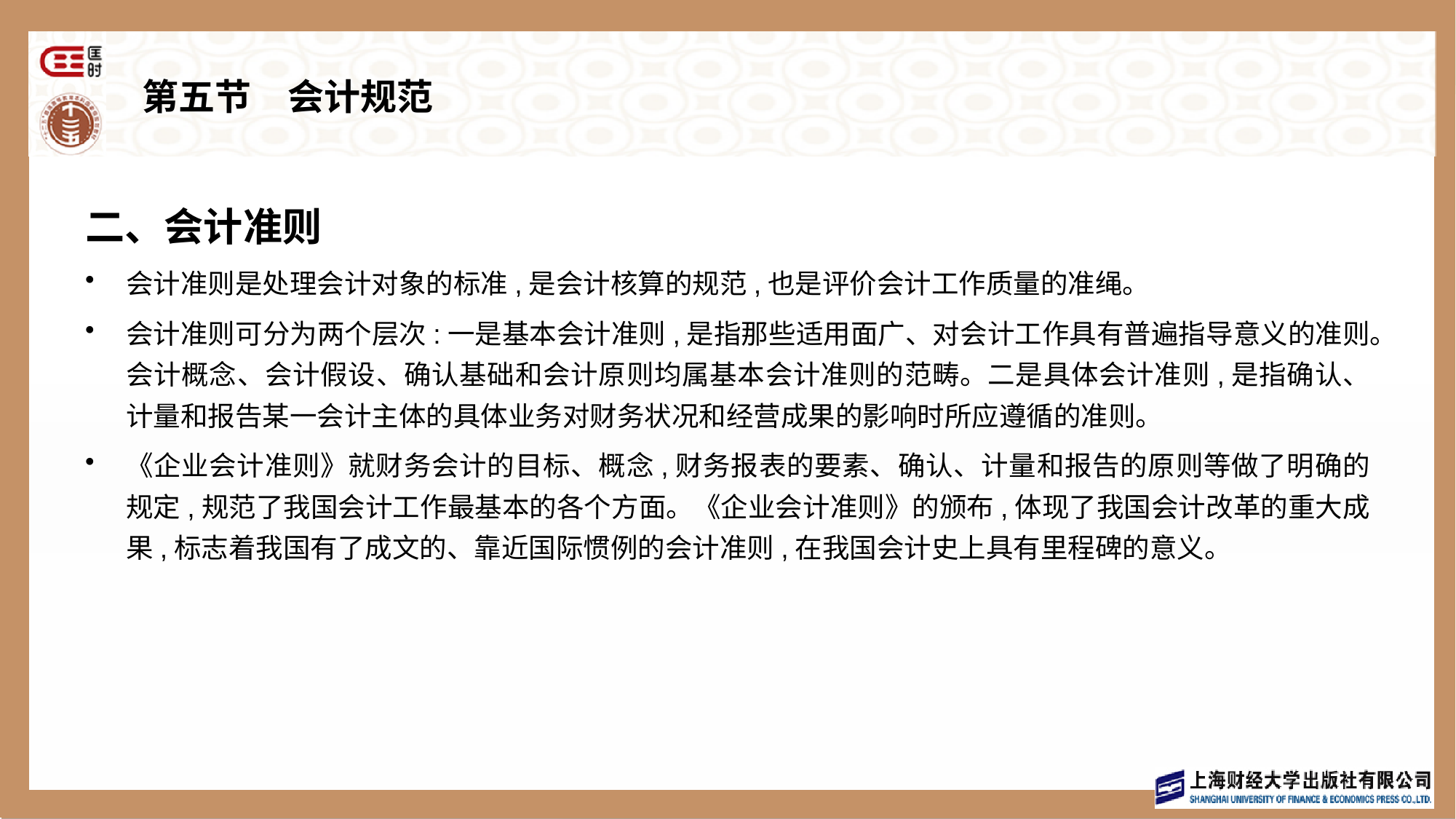

# 第五节　会计规范
二、会计准则
会计准则是处理会计对象的标准,是会计核算的规范,也是评价会计工作质量的准绳。
会计准则可分为两个层次:一是基本会计准则,是指那些适用面广、对会计工作具有普遍指导意义的准则。会计概念、会计假设、确认基础和会计原则均属基本会计准则的范畴。二是具体会计准则,是指确认、计量和报告某一会计主体的具体业务对财务状况和经营成果的影响时所应遵循的准则。
《企业会计准则》就财务会计的目标、概念,财务报表的要素、确认、计量和报告的原则等做了明确的规定,规范了我国会计工作最基本的各个方面。《企业会计准则》的颁布,体现了我国会计改革的重大成果,标志着我国有了成文的、靠近国际惯例的会计准则,在我国会计史上具有里程碑的意义。